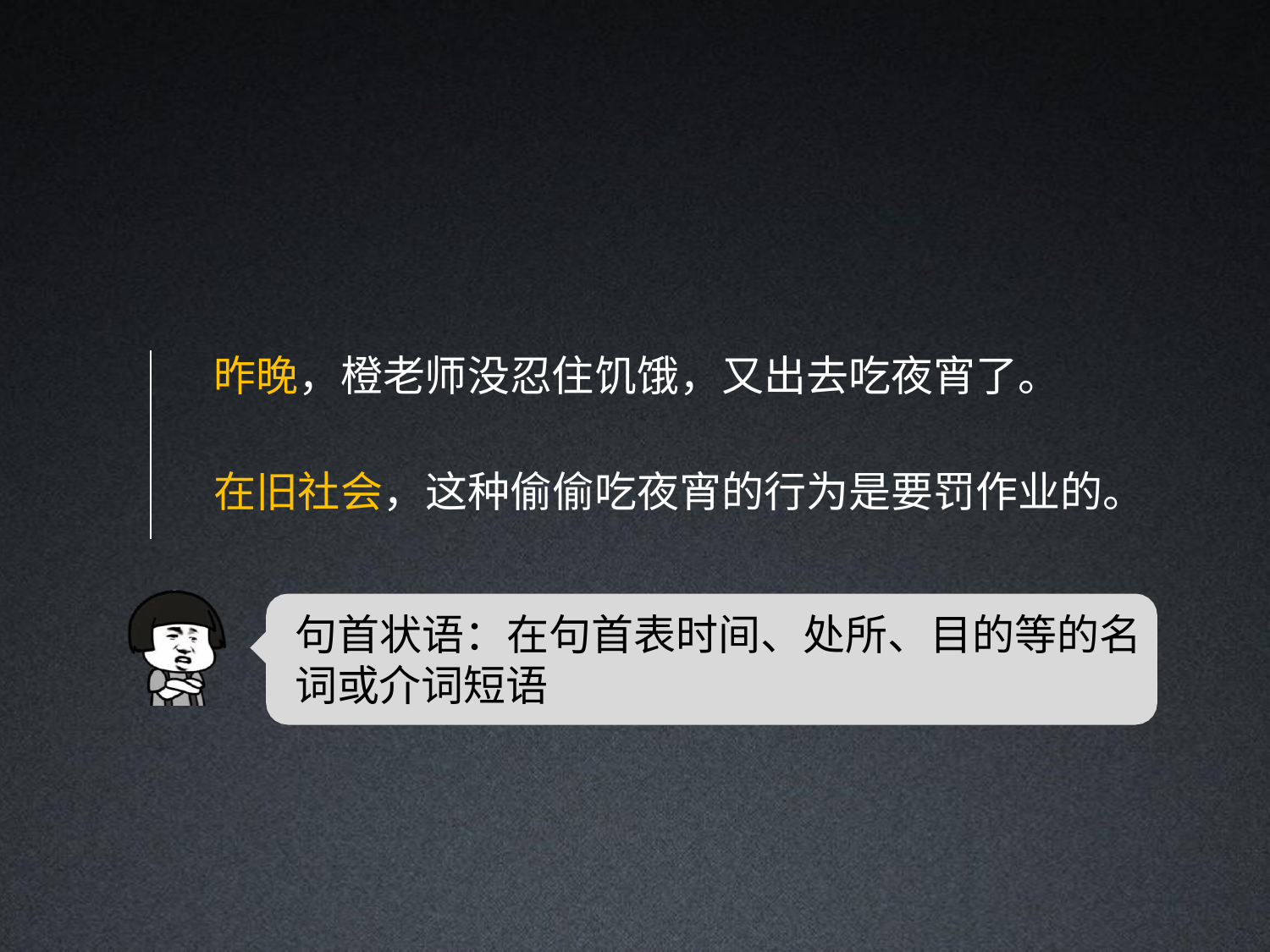

昨晚，橙老师没忍住饥饿，又出去吃夜宵了。

在旧社会，这种偷偷吃夜宵的行为是要罚作业的。

句首状语：在句首表时间、处所、目的等的名 词或介词短语